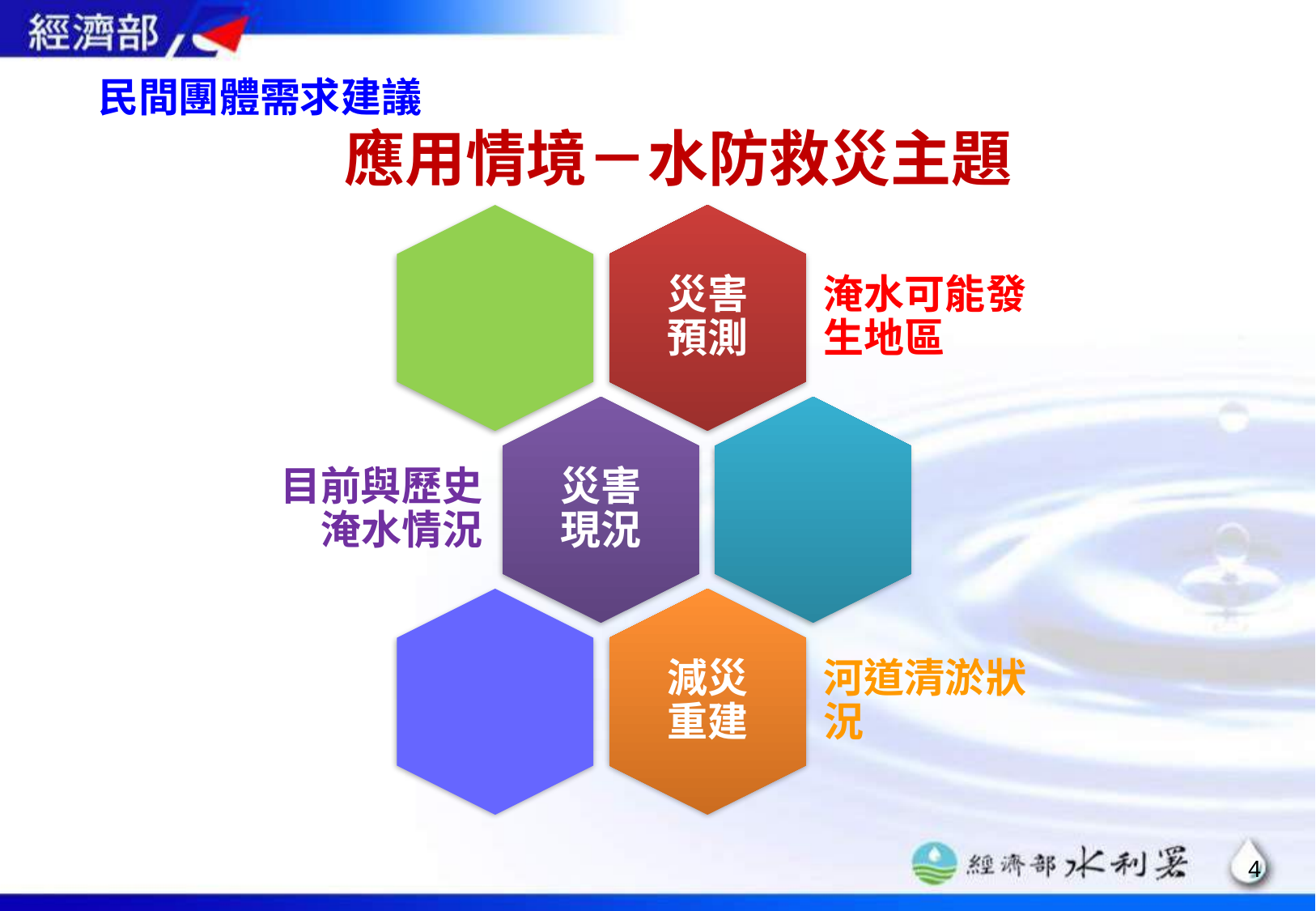

#
民間團體需求建議
應用情境－水防救災主題
災害預測
淹水可能發生地區

災害現況
目前與歷史淹水情況

減災重建
河道清淤狀況

4